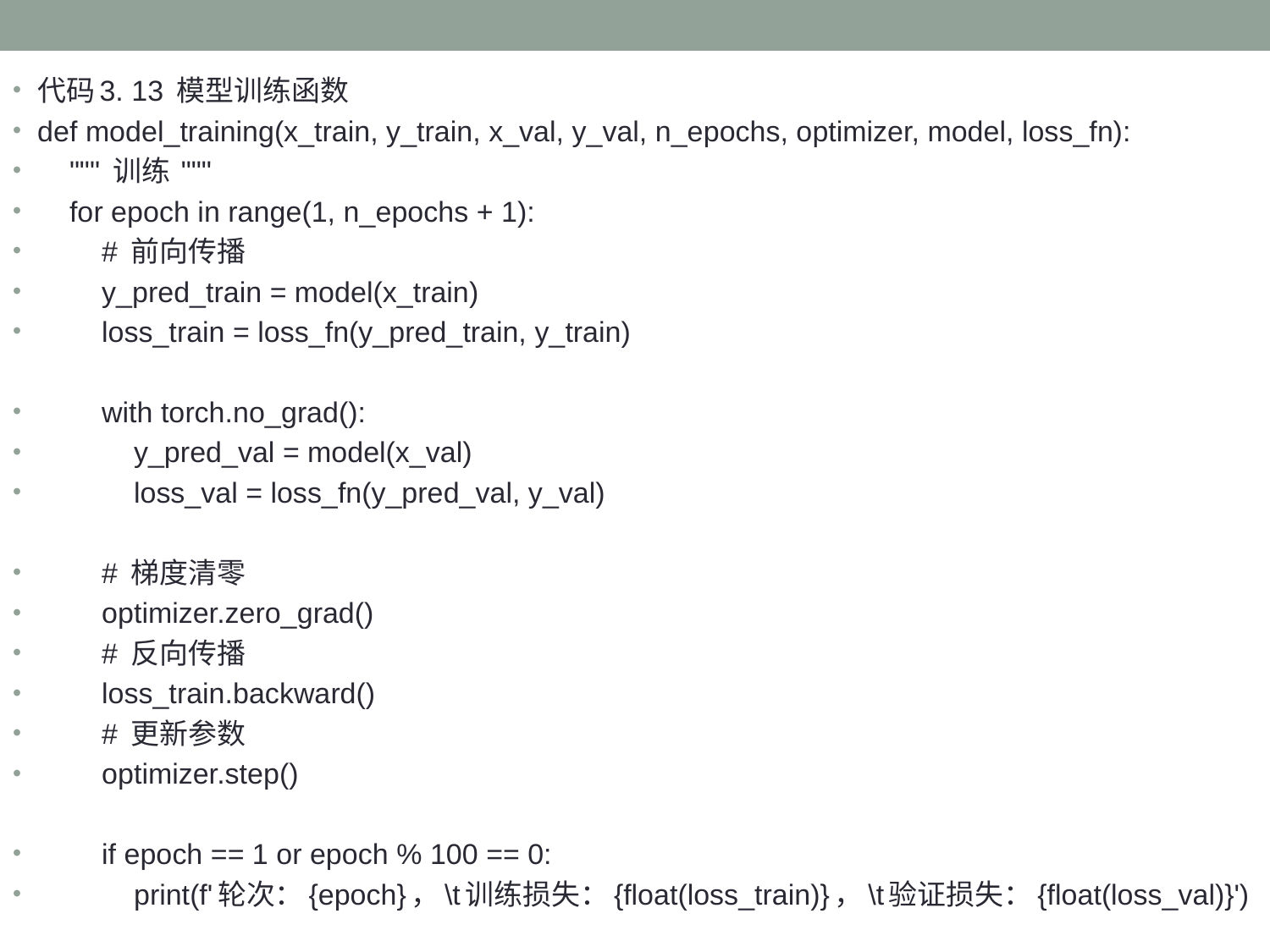

代码3. 13 模型训练函数
def model_training(x_train, y_train, x_val, y_val, n_epochs, optimizer, model, loss_fn):
    """ 训练 """
    for epoch in range(1, n_epochs + 1):
        # 前向传播
        y_pred_train = model(x_train)
        loss_train = loss_fn(y_pred_train, y_train)

        with torch.no_grad():
            y_pred_val = model(x_val)
            loss_val = loss_fn(y_pred_val, y_val)

        # 梯度清零
        optimizer.zero_grad()
        # 反向传播
        loss_train.backward()
        # 更新参数
        optimizer.step()

        if epoch == 1 or epoch % 100 == 0:
            print(f'轮次：{epoch}，\t训练损失：{float(loss_train)}，\t验证损失：{float(loss_val)}')